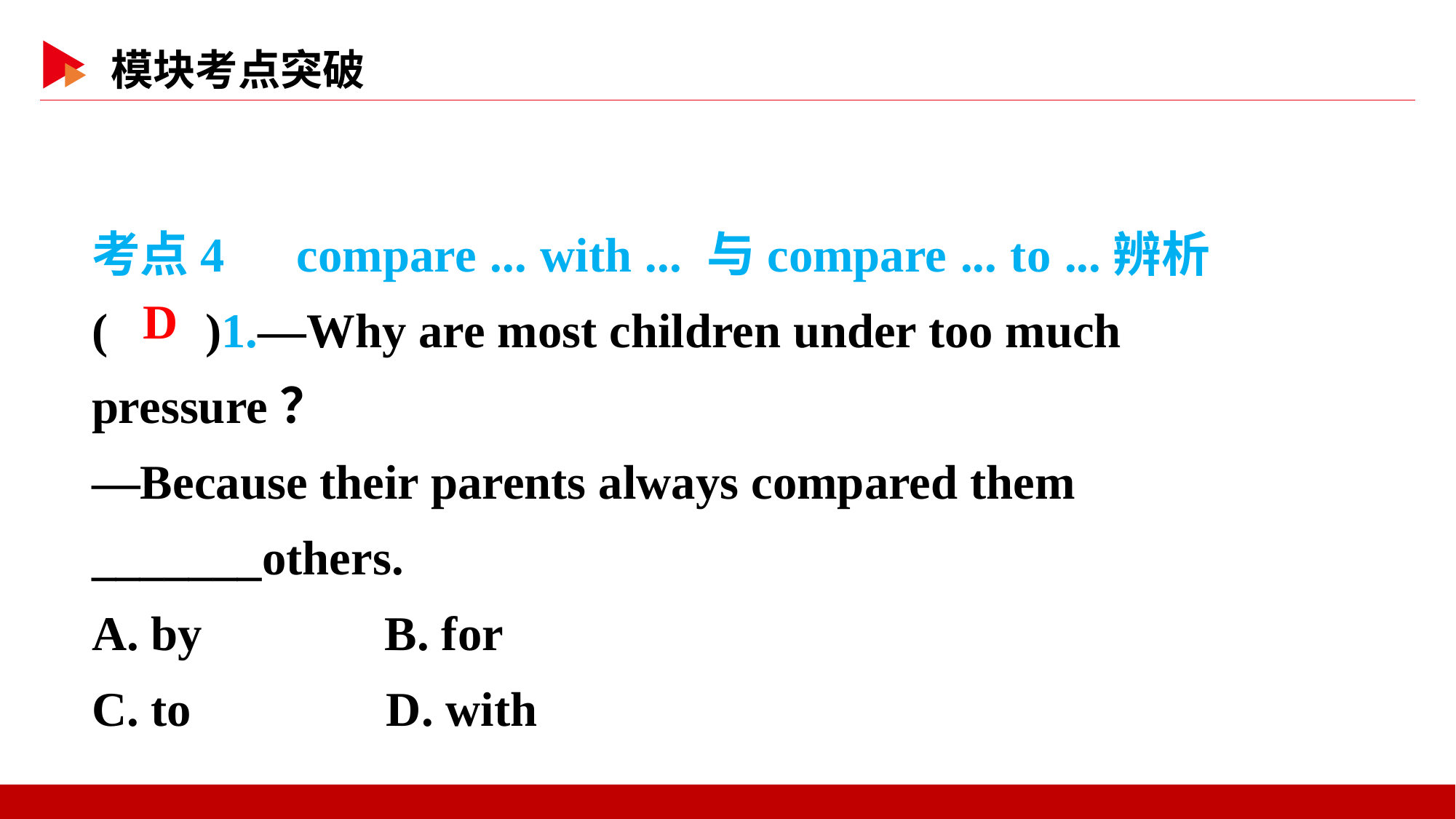

考点4　compare ... with ... 与compare ... to ...辨析
(        )1.—Why are most children under too much pressure？
—Because their parents always compared them _______others.
A. by               B. for
C. to                D. with
   D